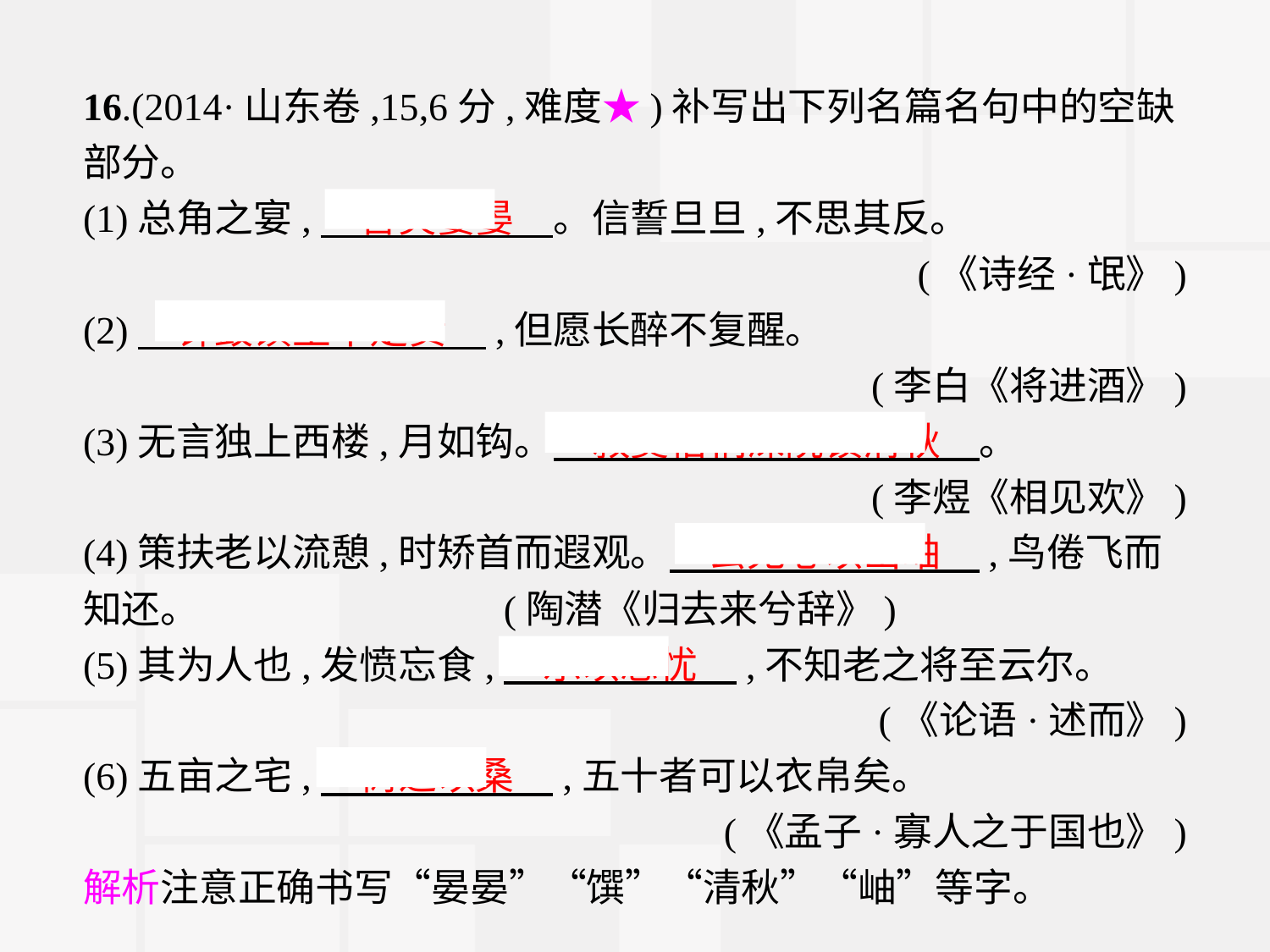

16.(2014·山东卷,15,6分,难度★)补写出下列名篇名句中的空缺部分。
(1)总角之宴,　言笑晏晏　。信誓旦旦,不思其反。
(《诗经·氓》)
(2)　钟鼓馔玉不足贵　,但愿长醉不复醒。
(李白《将进酒》)
(3)无言独上西楼,月如钩。　寂寞梧桐深院锁清秋　。
(李煜《相见欢》)
(4)策扶老以流憩,时矫首而遐观。　云无心以出岫　,鸟倦飞而知还。                                  (陶潜《归去来兮辞》)
(5)其为人也,发愤忘食,　乐以忘忧　,不知老之将至云尔。
(《论语·述而》)
(6)五亩之宅,　树之以桑　,五十者可以衣帛矣。
(《孟子·寡人之于国也》)
解析注意正确书写“晏晏”“馔”“清秋”“岫”等字。